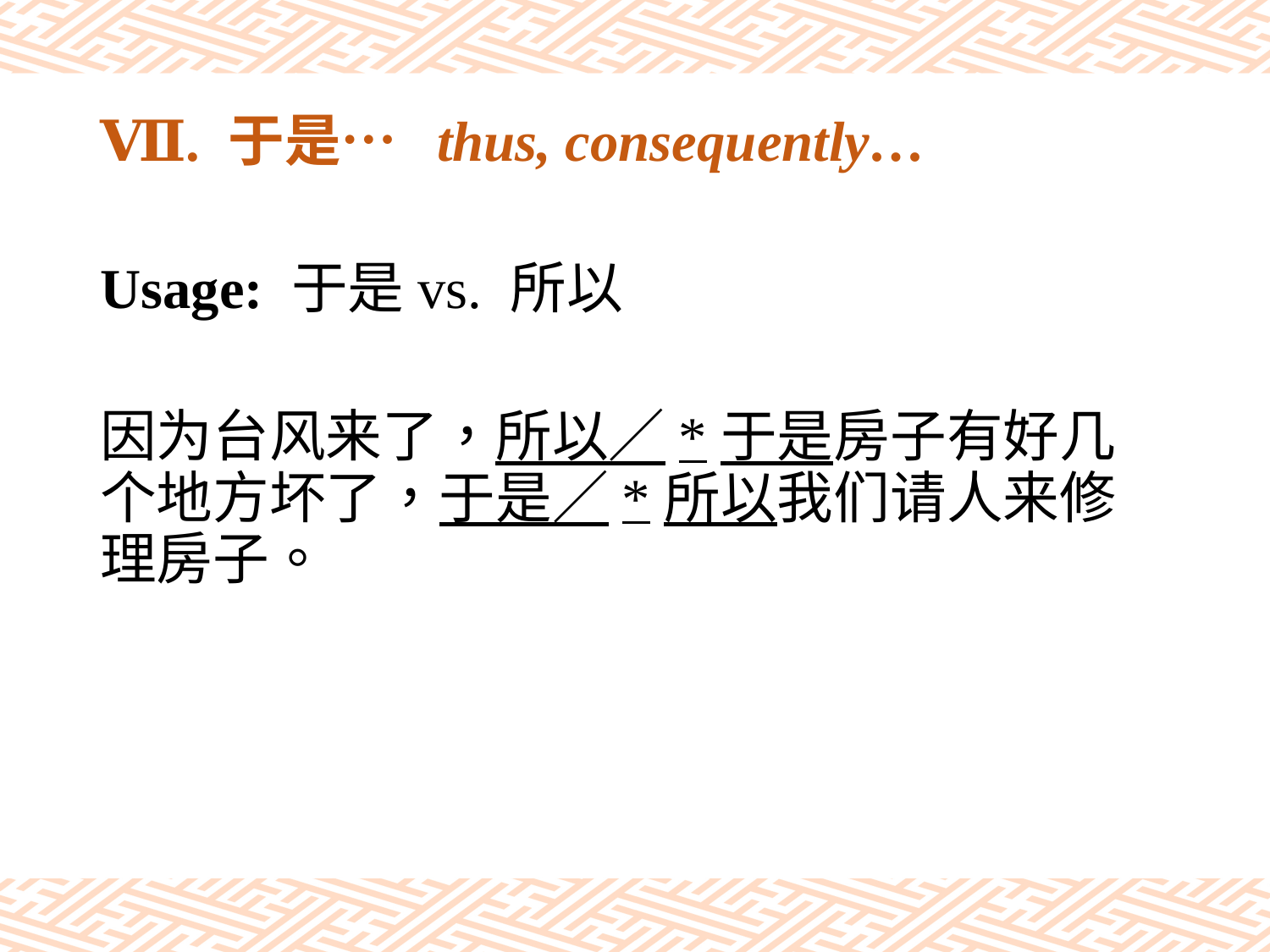

# Ⅶ. 于是…  thus, consequently…
Usage: 于是vs. 所以

因为台风来了，所以／*于是房子有好几个地方坏了，于是／*所以我们请人来修理房子。